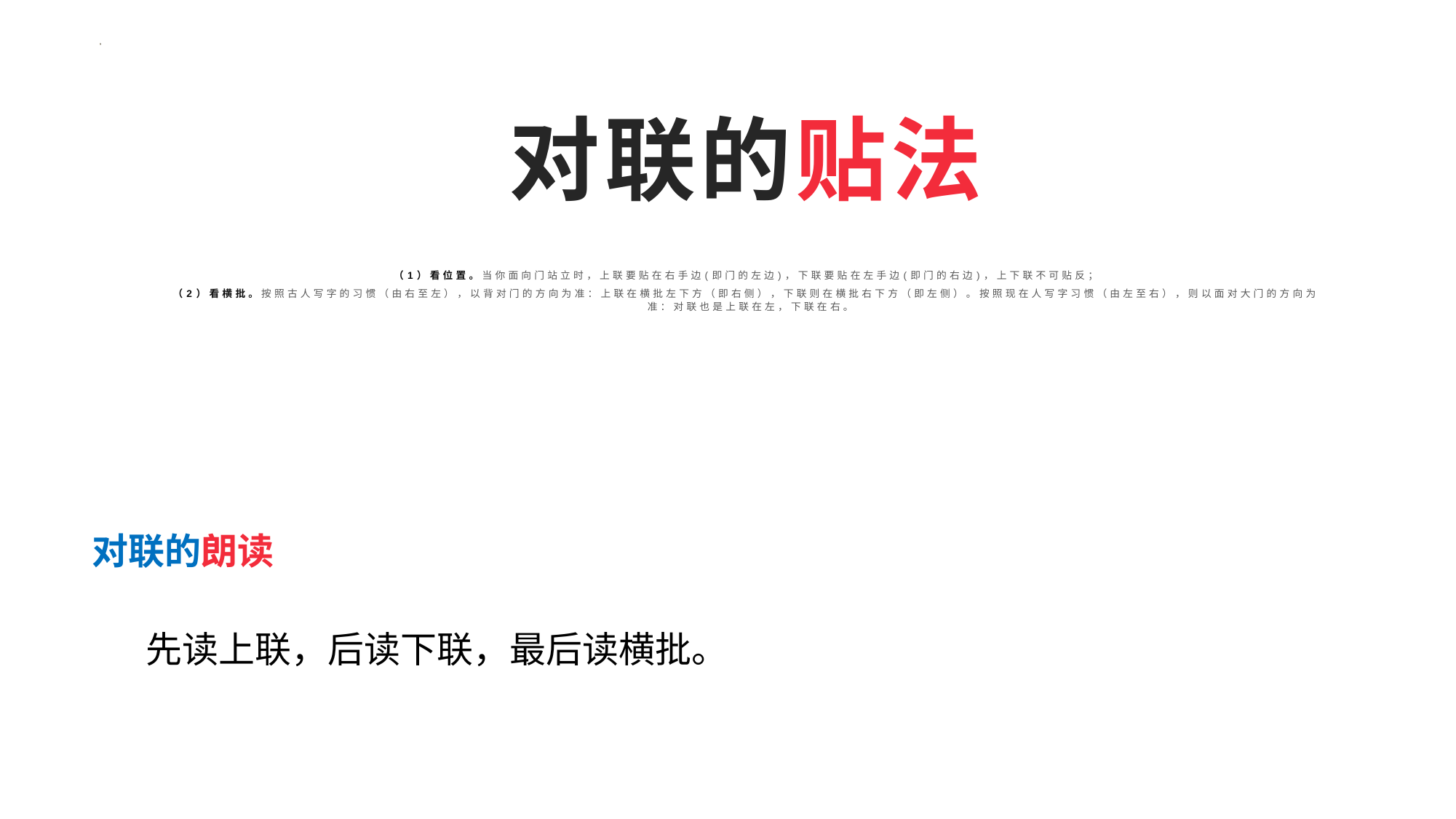

# 对联的贴法
（1）看位置。当你面向门站立时，上联要贴在右手边(即门的左边)，下联要贴在左手边(即门的右边)，上下联不可贴反；
（2）看横批。按照古人写字的习惯（由右至左），以背对门的方向为准：上联在横批左下方（即右侧），下联则在横批右下方（即左侧）。按照现在人写字习惯（由左至右），则以面对大门的方向为准：对联也是上联在左，下联在右。
对联的朗读
先读上联，后读下联，最后读横批。